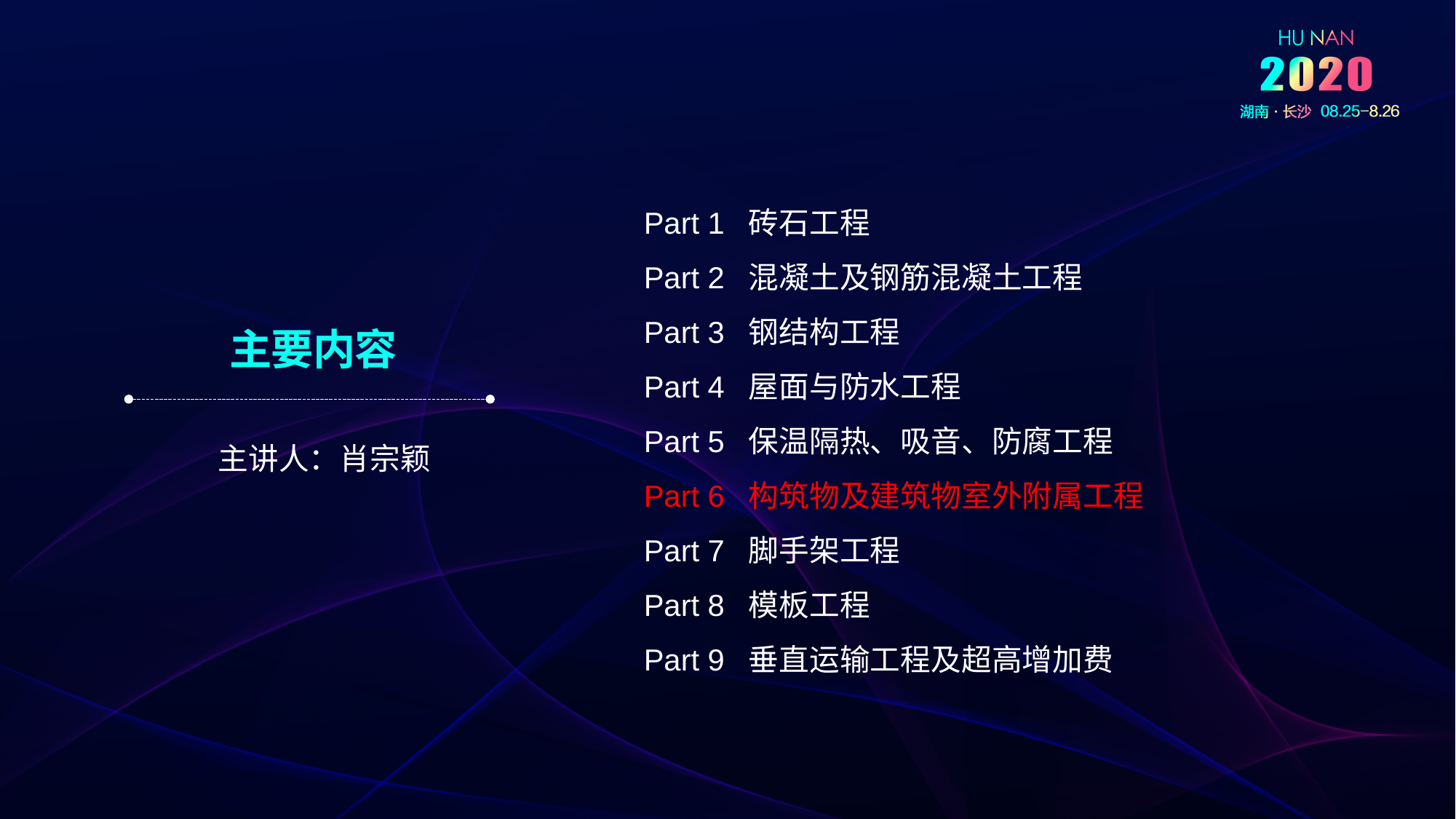

Part 1  砖石工程
Part 2  混凝土及钢筋混凝土工程
Part 3  钢结构工程
Part 4  屋面与防水工程
Part 5  保温隔热、吸音、防腐工程
Part 6  构筑物及建筑物室外附属工程
Part 7  脚手架工程
Part 8  模板工程
Part 9  垂直运输工程及超高增加费

主要内容
主讲人：肖宗颖